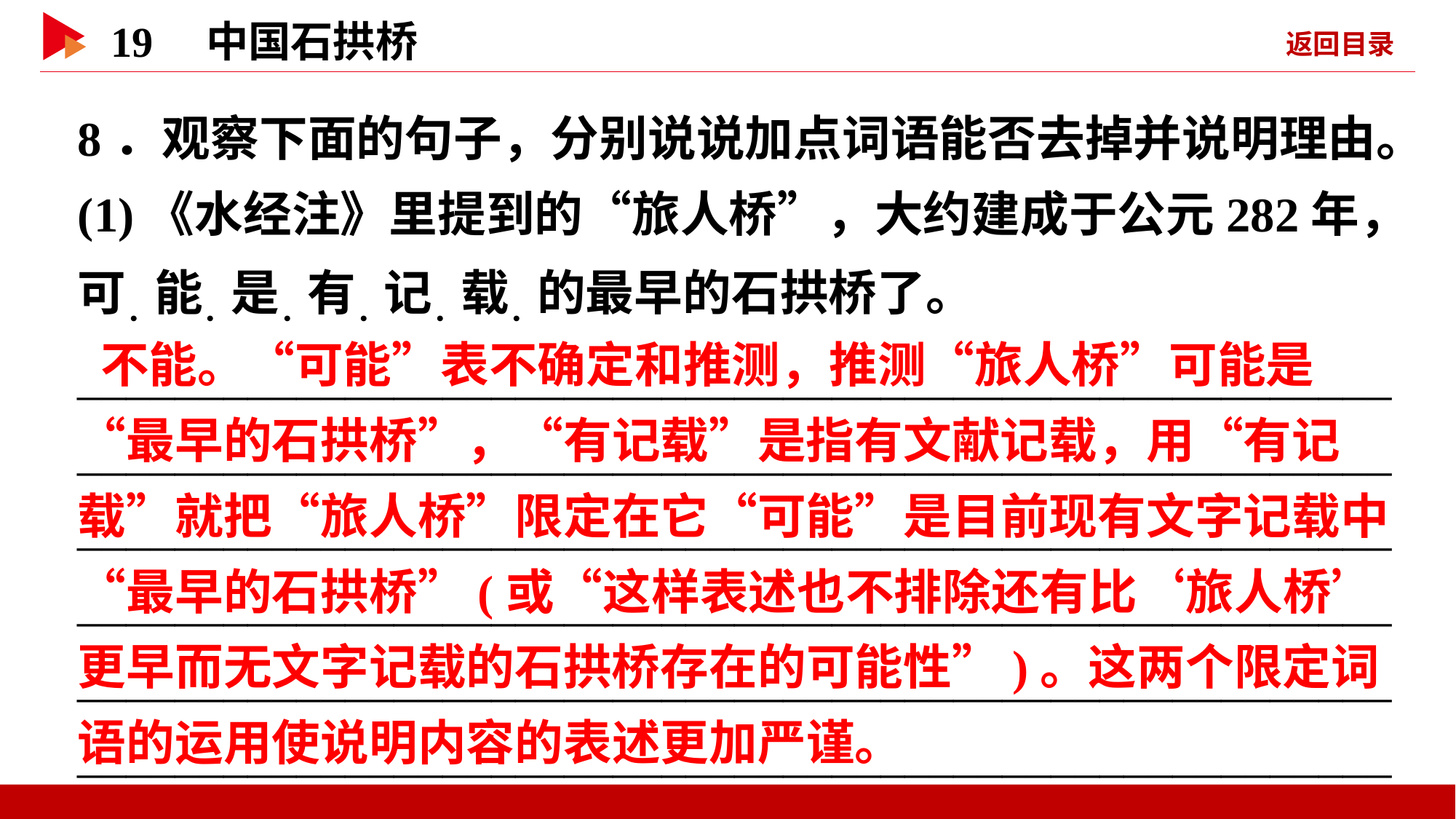

8．观察下面的句子，分别说说加点词语能否去掉并说明理由。
(1)《水经注》里提到的“旅人桥”，大约建成于公元282年，可．能．是．有．记．载．的最早的石拱桥了。
____________________________________________________________________________________________________________________________________________________________________________________________________________________________________________________________________________________________________________________________________
 不能。“可能”表不确定和推测，推测“旅人桥”可能是“最早的石拱桥”，“有记载”是指有文献记载，用“有记载”就把“旅人桥”限定在它“可能”是目前现有文字记载中“最早的石拱桥”(或“这样表述也不排除还有比‘旅人桥’更早而无文字记载的石拱桥存在的可能性”)。这两个限定词语的运用使说明内容的表述更加严谨。